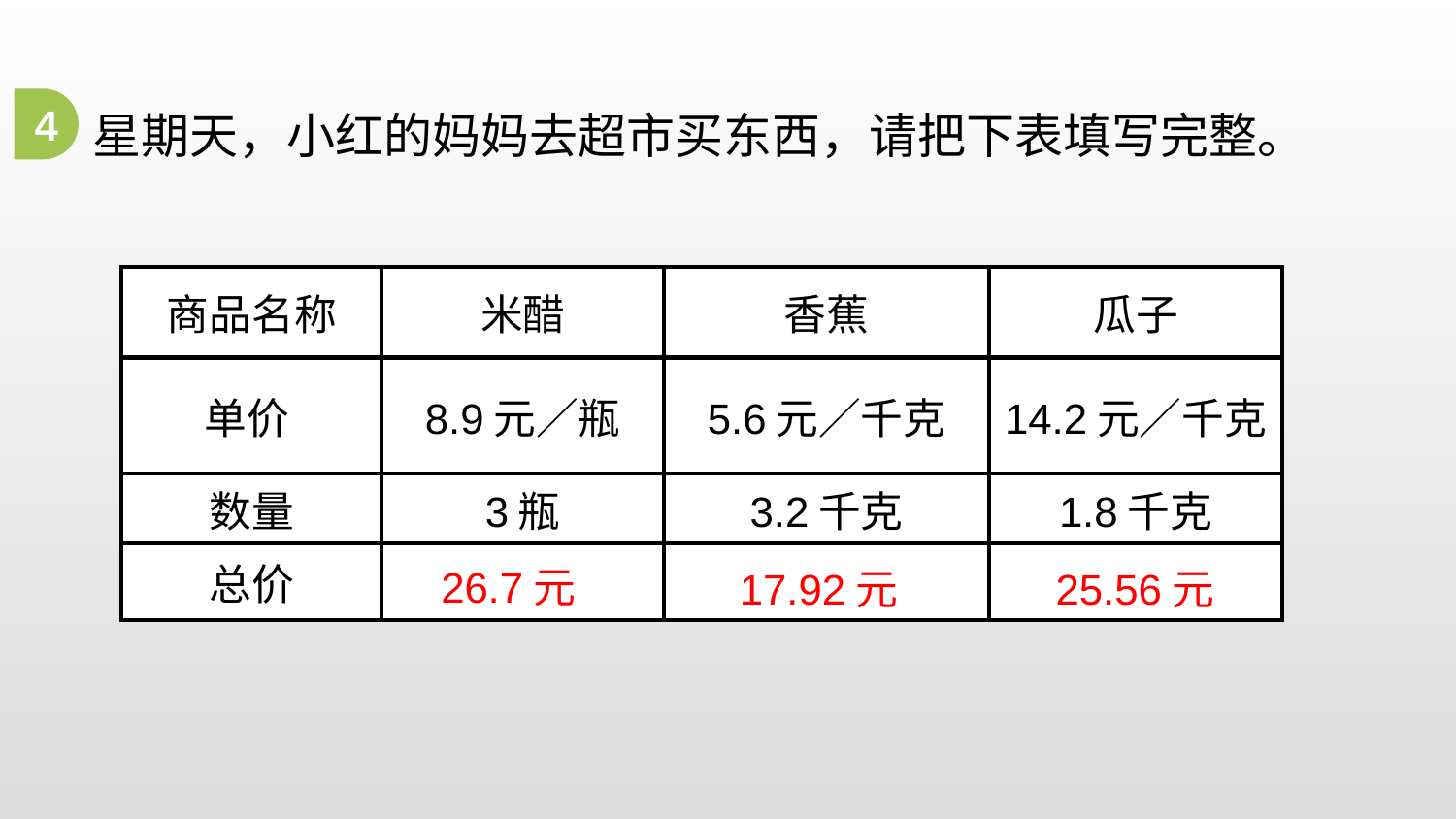

星期天，小红的妈妈去超市买东西，请把下表填写完整。
4
| 商品名称 | 米醋 | 香蕉 | 瓜子 |
| --- | --- | --- | --- |
| 单价 | 8.9元／瓶 | 5.6元／千克 | 14.2元／千克 |
| 数量 | 3瓶 | 3.2千克 | 1.8千克 |
| 总价 |  |  |  |
26.7元
17.92元
25.56元